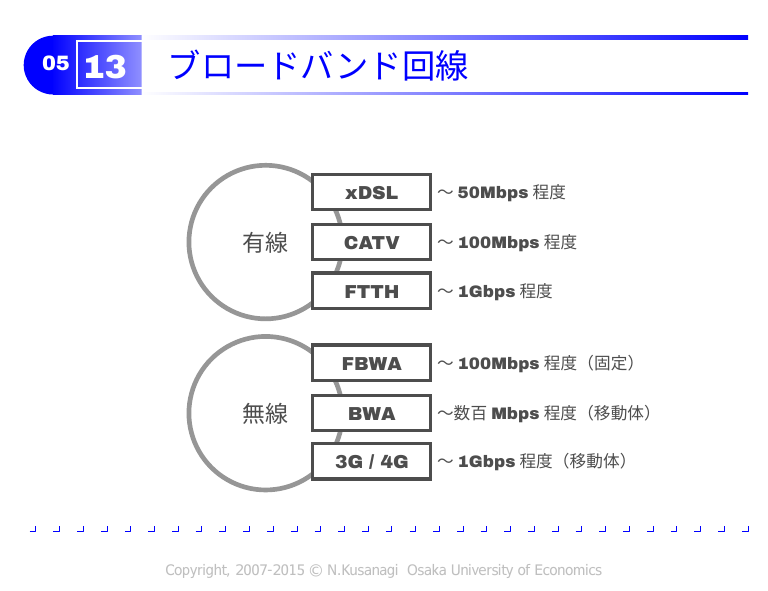

# 13   ブロードバンド回線
有線
xDSL
～50Mbps程度
CATV
～100Mbps程度
FTTH
～1Gbps程度
無線
FBWA
～100Mbps程度（固定）
BWA
～数百Mbps程度（移動体）
3G / 4G
～1Gbps程度（移動体）